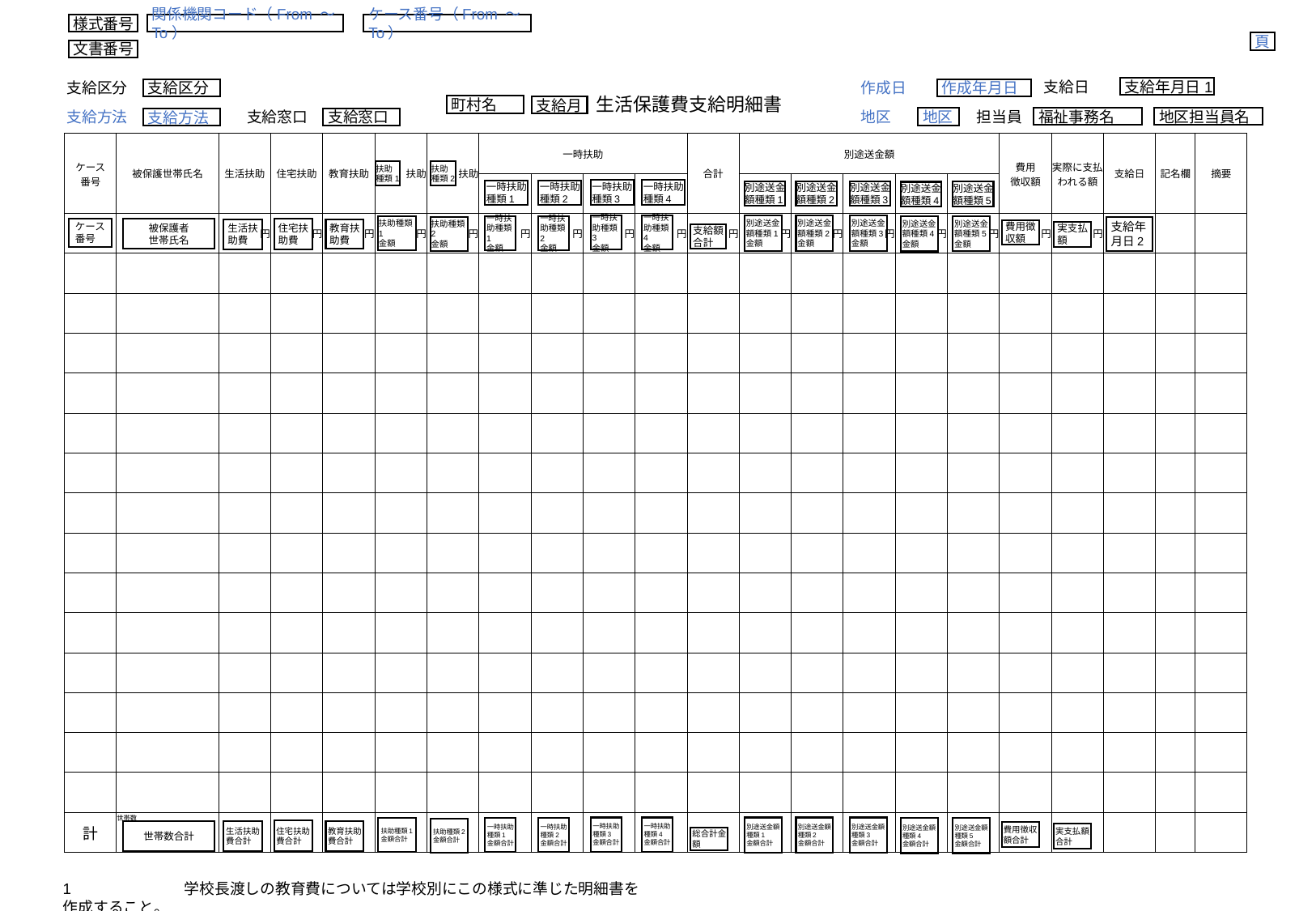

様式番号
関係機関コード（From ～ To）
ケース番号（From ～ To）
頁
文書番号
支給日
支給年月日1
支給区分
支給区分
作成日
作成年月日
生活保護費支給明細書
支給月
町村名
担当員
福祉事務名
地区担当員名
地区
地区
支給方法
支給窓口
支給窓口
支給方法
| ケース 番号 | 被保護世帯氏名 | 生活扶助 | 住宅扶助 | 教育扶助 | 扶助 | 扶助 | 一時扶助 |  |  |  | 合計 | 別途送金額 |  |  |  |  | 費用 徴収額 | 実際に支払われる額 | 支給日 | 記名欄 | 摘要 |
| --- | --- | --- | --- | --- | --- | --- | --- | --- | --- | --- | --- | --- | --- | --- | --- | --- | --- | --- | --- | --- | --- |
|  |  |  |  |  |  |  |  |  |  |  |  |  |  |  |  |  |  |  |  |  |  |
|  |  | 円 | 円 | 円 | 円 | 円 | 円 | 円 | 円 | 円 | 円 | 円 | 円 | 円 | 円 | 円 | 円 | 円 |  |  |  |
|  |  |  |  |  |  |  |  |  |  |  |  |  |  |  |  |  |  |  |  |  |  |
|  |  |  |  |  |  |  |  |  |  |  |  |  |  |  |  |  |  |  |  |  |  |
|  |  |  |  |  |  |  |  |  |  |  |  |  |  |  |  |  |  |  |  |  |  |
|  |  |  |  |  |  |  |  |  |  |  |  |  |  |  |  |  |  |  |  |  |  |
|  |  |  |  |  |  |  |  |  |  |  |  |  |  |  |  |  |  |  |  |  |  |
|  |  |  |  |  |  |  |  |  |  |  |  |  |  |  |  |  |  |  |  |  |  |
|  |  |  |  |  |  |  |  |  |  |  |  |  |  |  |  |  |  |  |  |  |  |
|  |  |  |  |  |  |  |  |  |  |  |  |  |  |  |  |  |  |  |  |  |  |
|  |  |  |  |  |  |  |  |  |  |  |  |  |  |  |  |  |  |  |  |  |  |
|  |  |  |  |  |  |  |  |  |  |  |  |  |  |  |  |  |  |  |  |  |  |
|  |  |  |  |  |  |  |  |  |  |  |  |  |  |  |  |  |  |  |  |  |  |
|  |  |  |  |  |  |  |  |  |  |  |  |  |  |  |  |  |  |  |  |  |  |
|  |  |  |  |  |  |  |  |  |  |  |  |  |  |  |  |  |  |  |  |  |  |
|  |  |  |  |  |  |  |  |  |  |  |  |  |  |  |  |  |  |  |  |  |  |
| 計 | 世帯数 |  |  |  |  |  |  |  |  |  |  |  |  |  |  |  |  |  |  |  |  |
扶助種類1
扶助種類2
一時扶助種類3
一時扶助種類4
一時扶助種類1
一時扶助種類2
別途送金額種類1
別途送金額種類2
別途送金額種類3
別途送金額種類5
別途送金額種類4
一時扶助種類3
金額
一時扶助種類4
金額
別途送金額種類1
金額
別途送金額種類2
金額
別途送金額種類3
金額
別途送金額種類5
金額
扶助種類1
金額
一時扶助種類1
金額
一時扶助種類2
金額
別途送金額種類4
金額
扶助種類2
金額
支給年月日2
ケース
番号
被保護者
世帯氏名
住宅扶助費
生活扶助費
教育扶助費
費用徴収額
実支払額
支給額合計
一時扶助種類3
金額合計
一時扶助種類4
金額合計
別途送金額種類1
金額合計
別途送金額種類2
金額合計
別途送金額種類3
金額合計
別途送金額種類5
金額合計
扶助種類1
金額合計
一時扶助種類1
金額合計
一時扶助種類2
金額合計
別途送金額種類4
金額合計
扶助種類2
金額合計
住宅扶助費合計
世帯数合計
生活扶助費合計
教育扶助費合計
費用徴収額合計
実支払額合計
総合計金額
1	学校長渡しの教育費については学校別にこの様式に準じた明細書を作成すること。